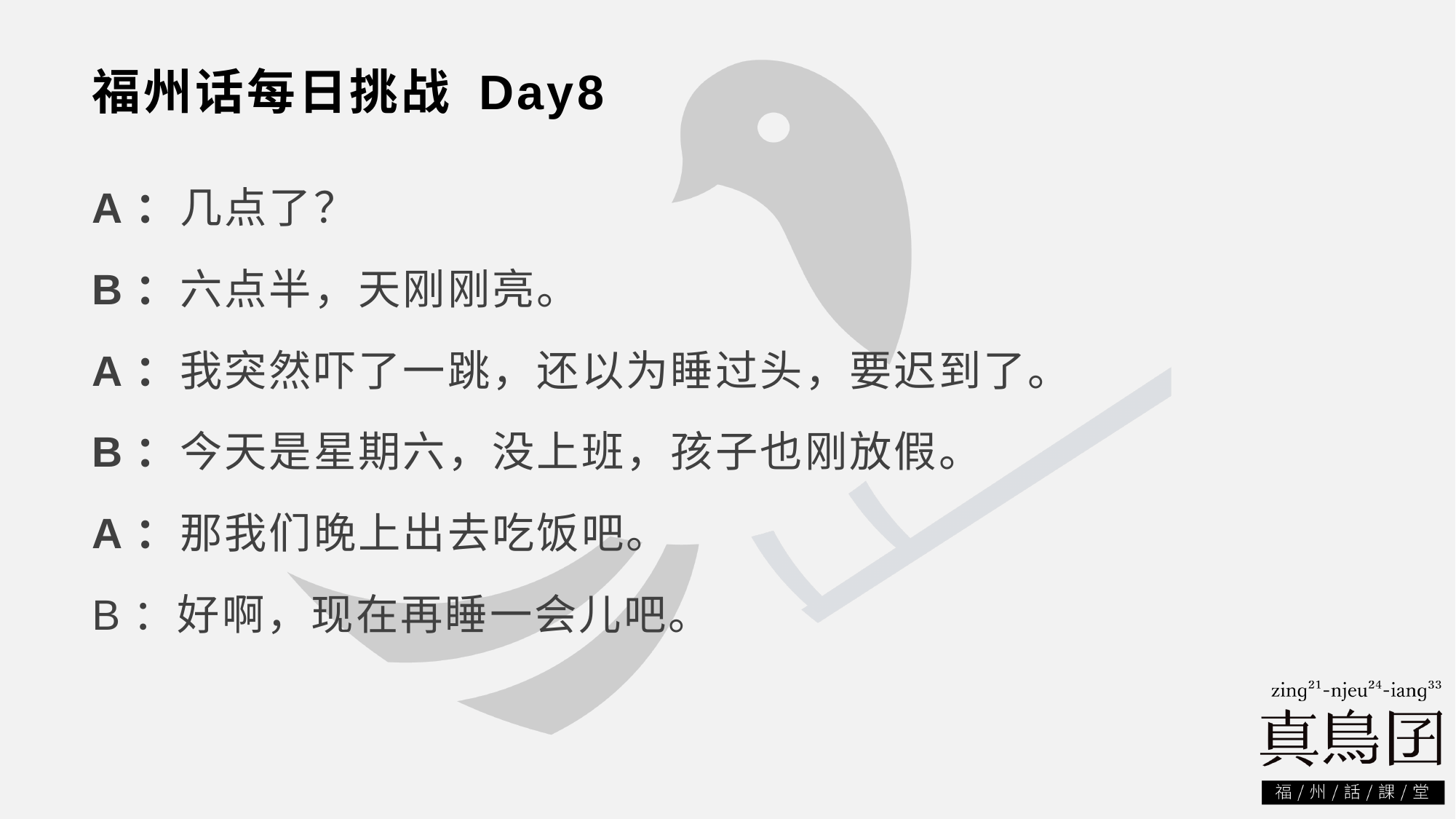

# 福州话每日挑战 Day8
A：几点了？
B：六点半，天刚刚亮。
A：我突然吓了一跳，还以为睡过头，要迟到了。
B：今天是星期六，没上班，孩子也刚放假。
A：那我们晚上出去吃饭吧。
B：好啊，现在再睡一会儿吧。